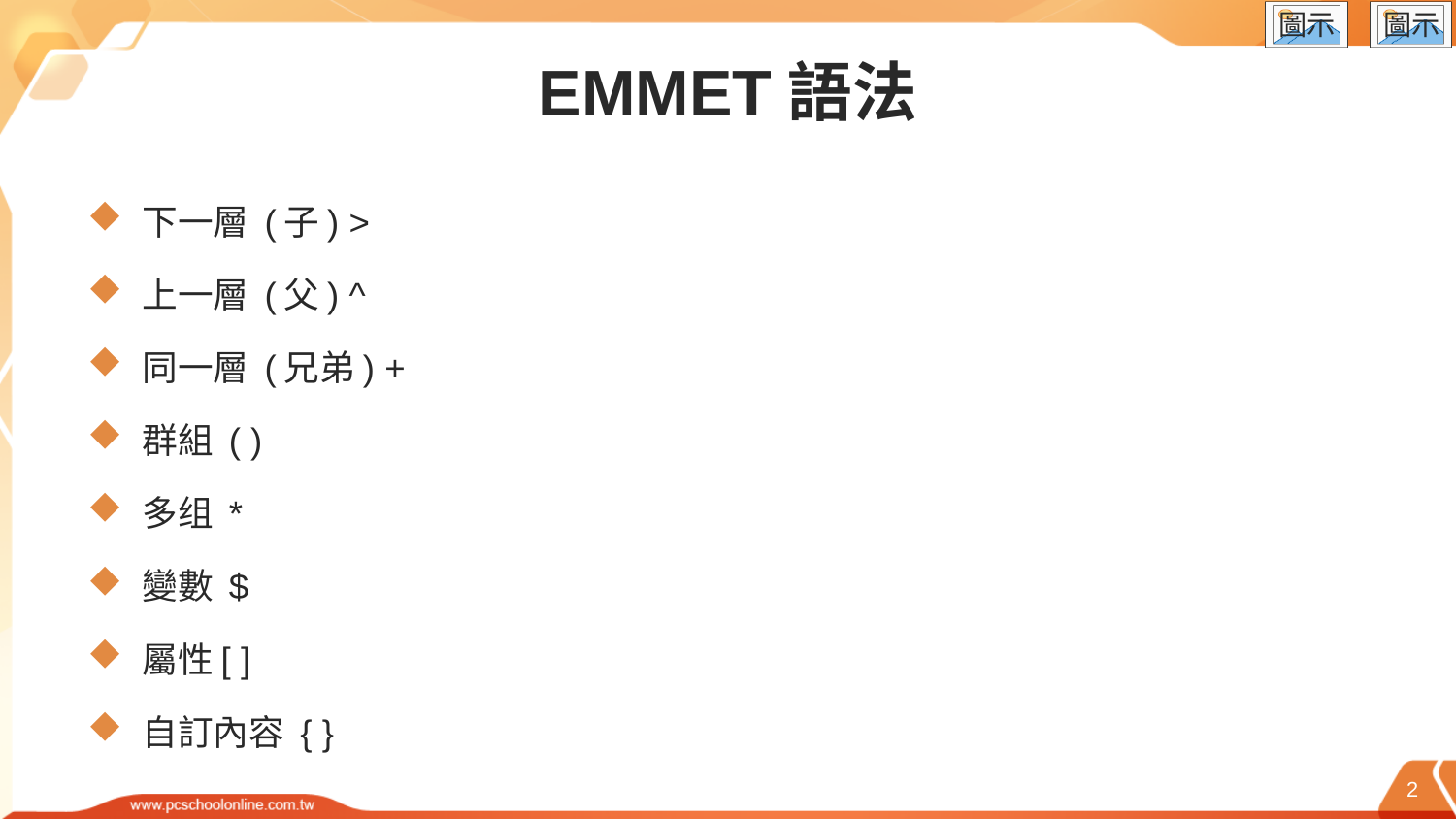

# EMMET語法
下一層 (子) >
上一層 (父) ^
同一層 (兄弟) +
群組 ( )
多组 *
變數 $
屬性[ ]
自訂內容 { }
2